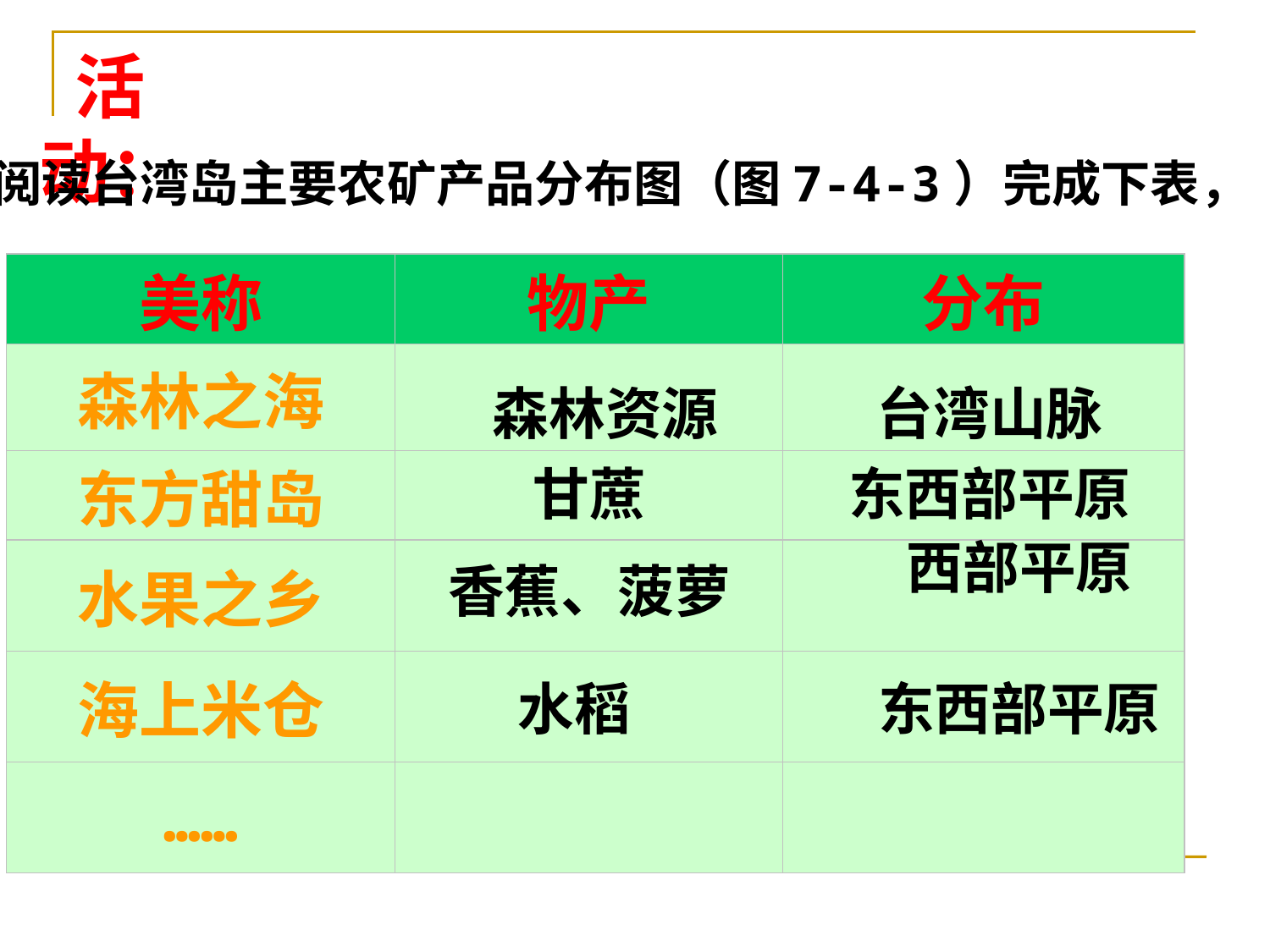

活动：
阅读台湾岛主要农矿产品分布图（图7-4-3）完成下表，
| 美称 | 物产 | 分布 |
| --- | --- | --- |
| 森林之海 |  |  |
| 东方甜岛 |  |  |
| 水果之乡 |  |  |
| 海上米仓 |  |  |
| …… |  |  |
森林资源
台湾山脉
甘蔗
东西部平原
西部平原
香蕉、菠萝
水稻
东西部平原